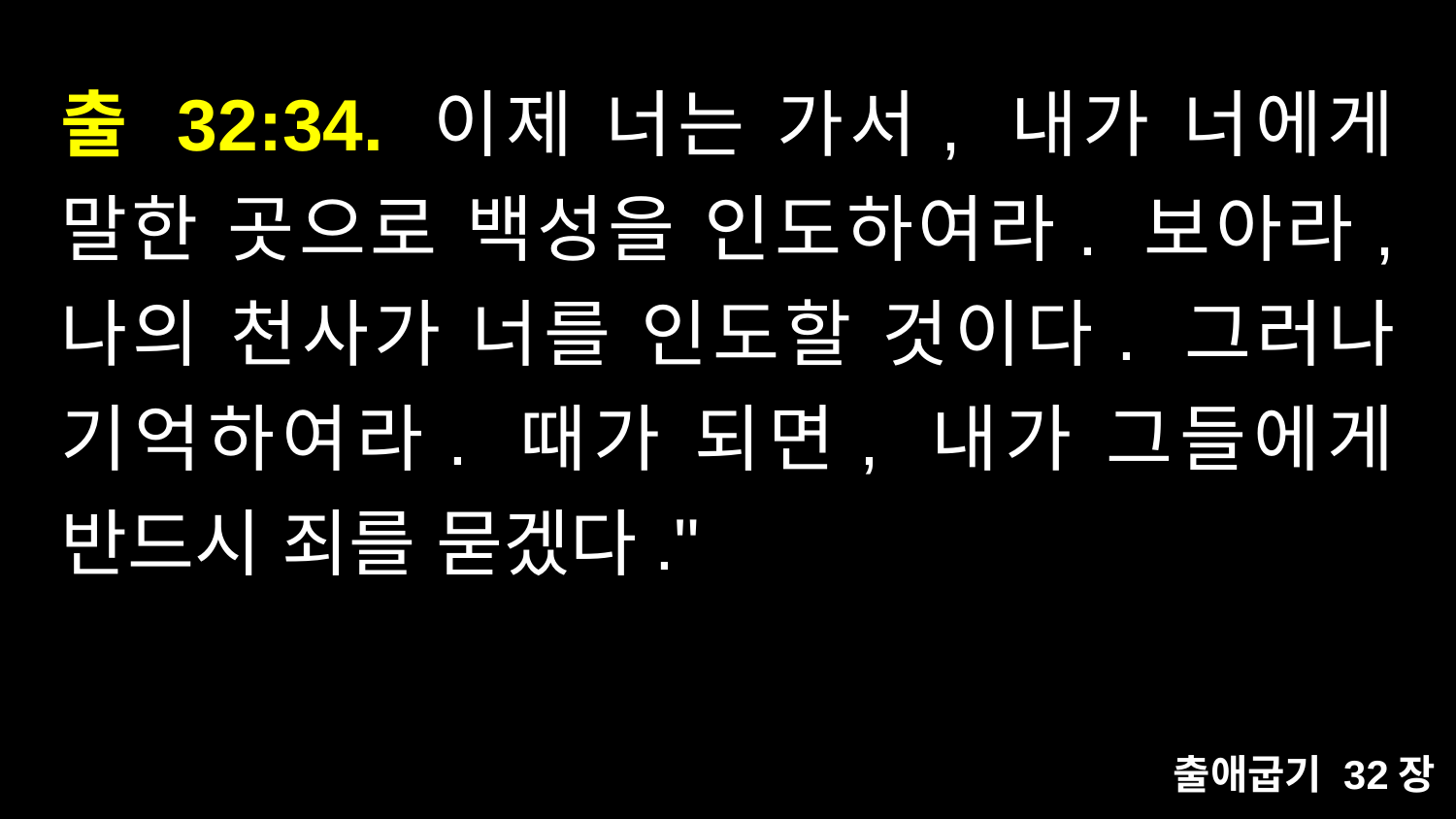

# 출 32:34. 이제 너는 가서, 내가 너에게 말한 곳으로 백성을 인도하여라. 보아라, 나의 천사가 너를 인도할 것이다. 그러나 기억하여라. 때가 되면, 내가 그들에게 반드시 죄를 묻겠다."
출애굽기 32장